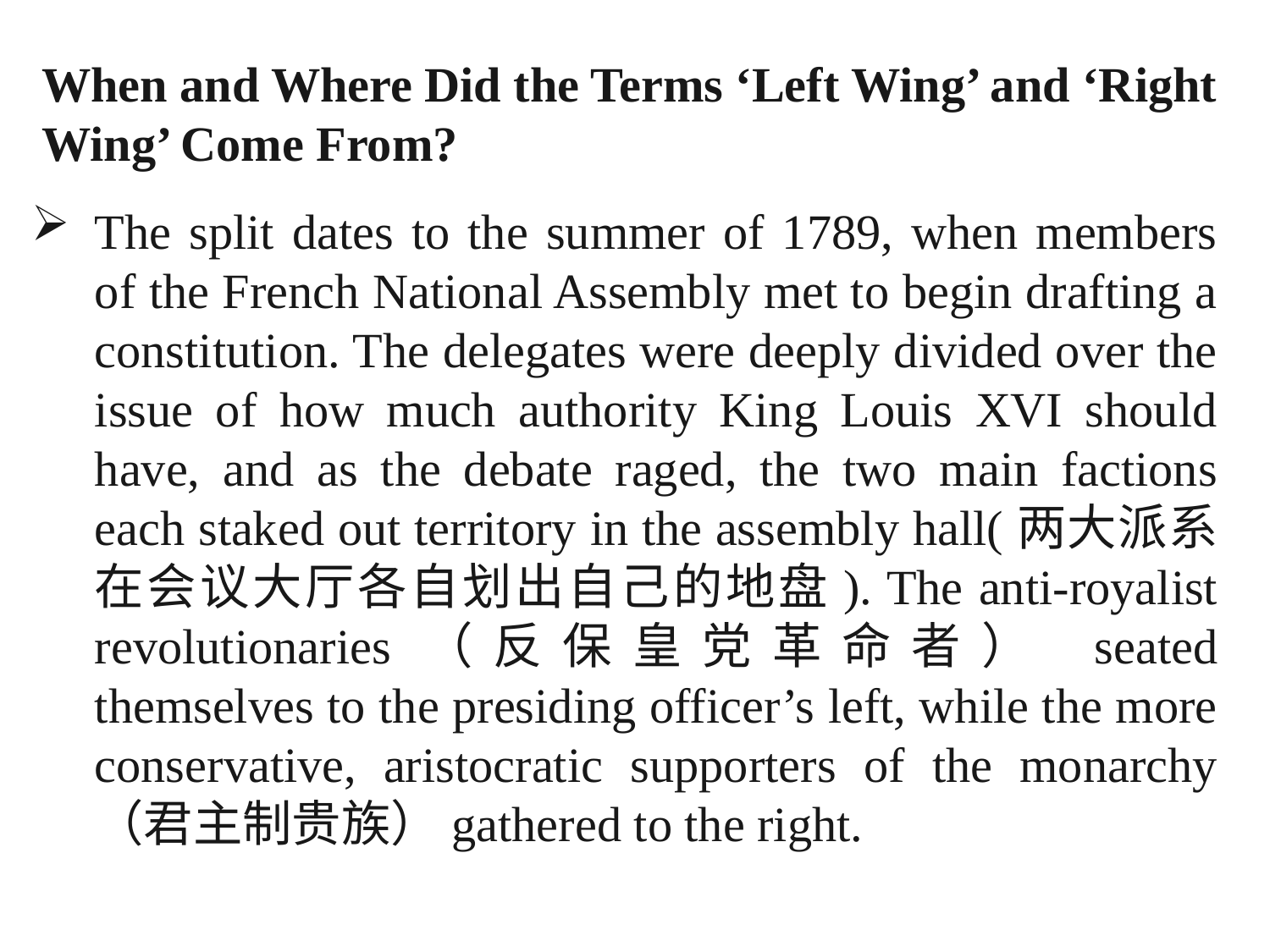

When and Where Did the Terms ‘Left Wing’ and ‘Right Wing’ Come From?
The split dates to the summer of 1789, when members of the French National Assembly met to begin drafting a constitution. The delegates were deeply divided over the issue of how much authority King Louis XVI should have, and as the debate raged, the two main factions each staked out territory in the assembly hall(两大派系在会议大厅各自划出自己的地盘). The anti-royalist revolutionaries（反保皇党革命者） seated themselves to the presiding officer’s left, while the more conservative, aristocratic supporters of the monarchy （君主制贵族）gathered to the right.